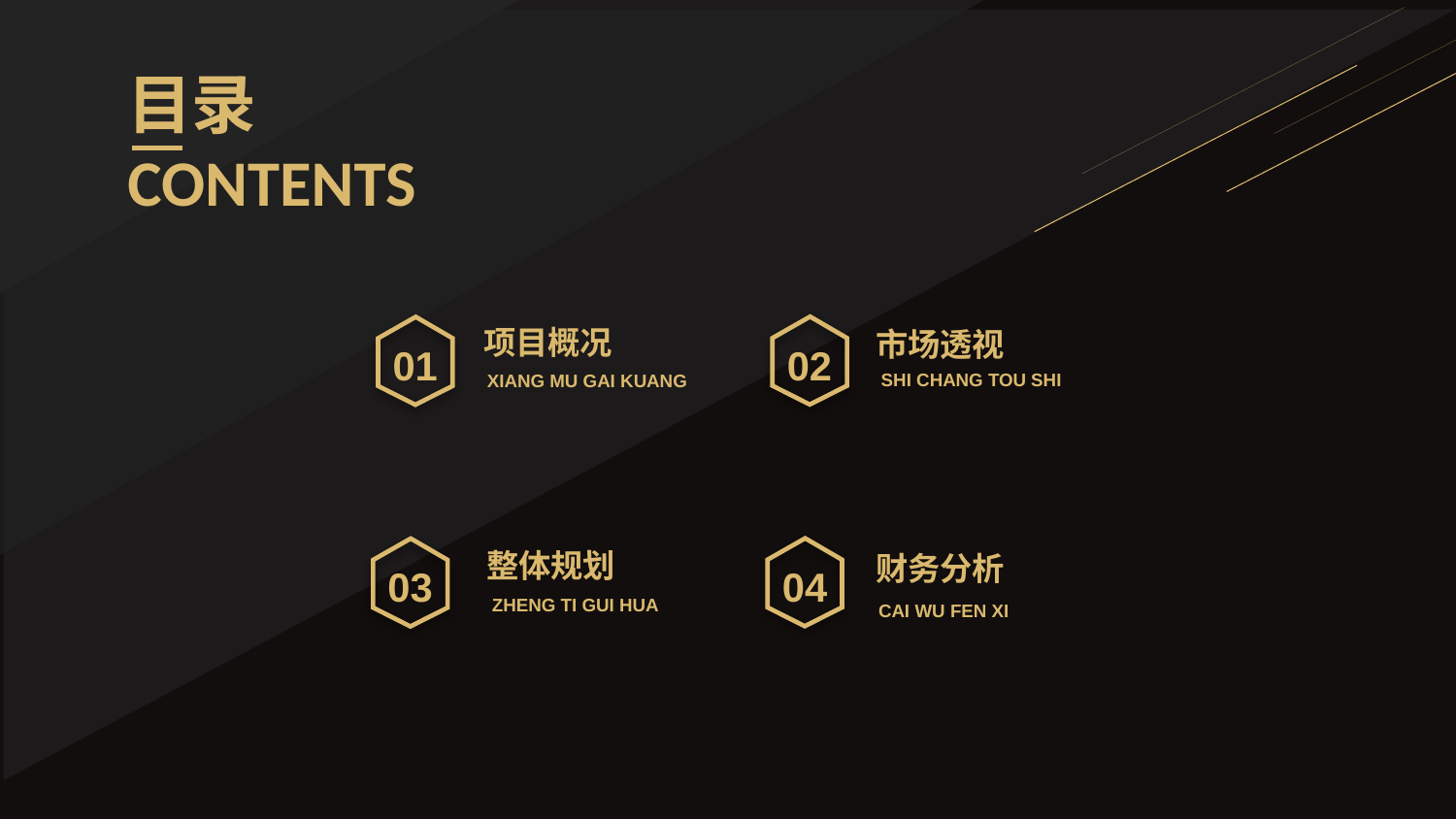

目录CONTENTS
项目概况

02

01
市场透视
SHI CHANG TOU SHI
XIANG MU GAI KUANG

04
整体规划

03
财务分析
ZHENG TI GUI HUA
CAI WU FEN XI